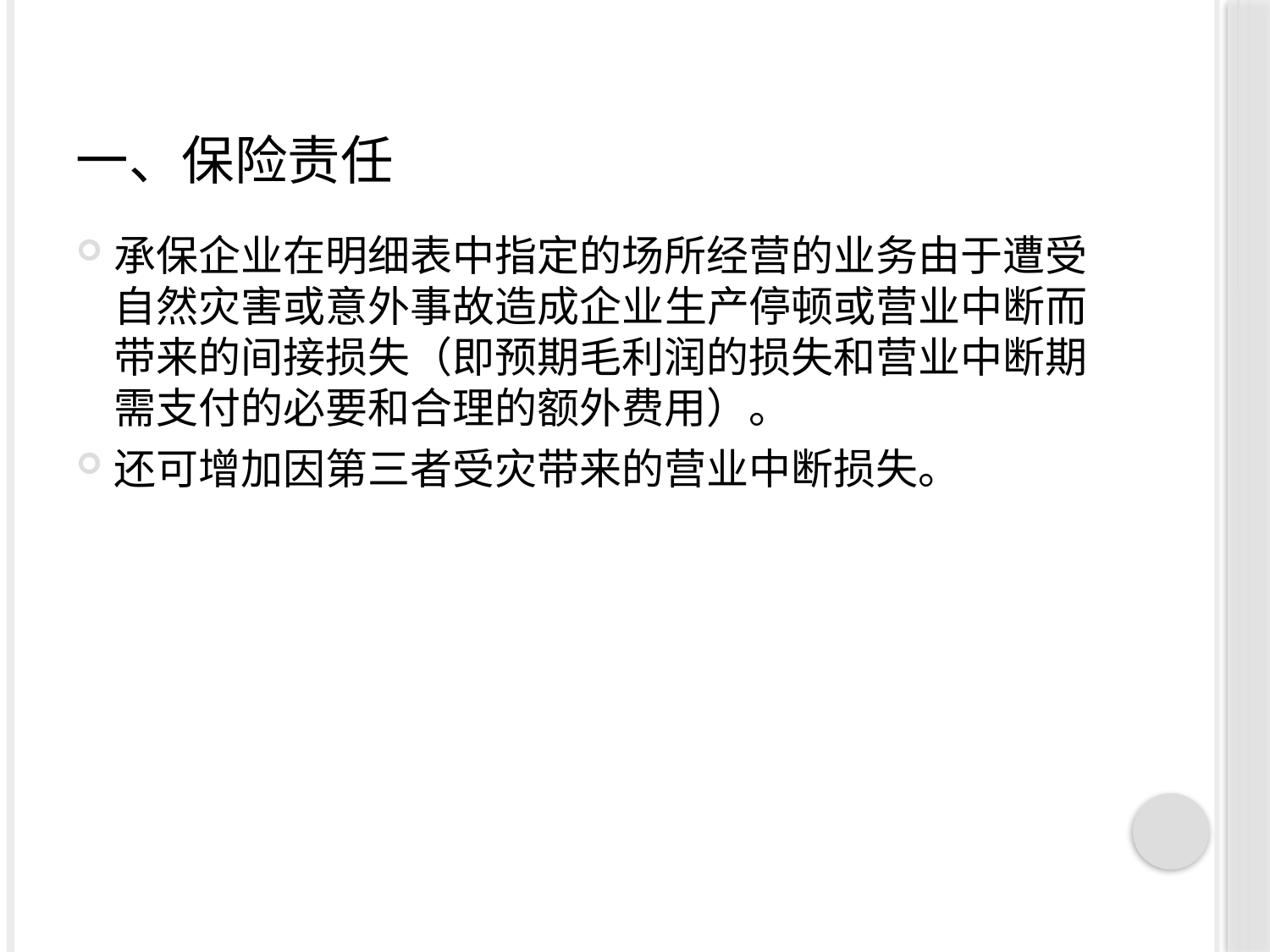

# 一、保险责任
承保企业在明细表中指定的场所经营的业务由于遭受自然灾害或意外事故造成企业生产停顿或营业中断而带来的间接损失（即预期毛利润的损失和营业中断期需支付的必要和合理的额外费用）。
还可增加因第三者受灾带来的营业中断损失。